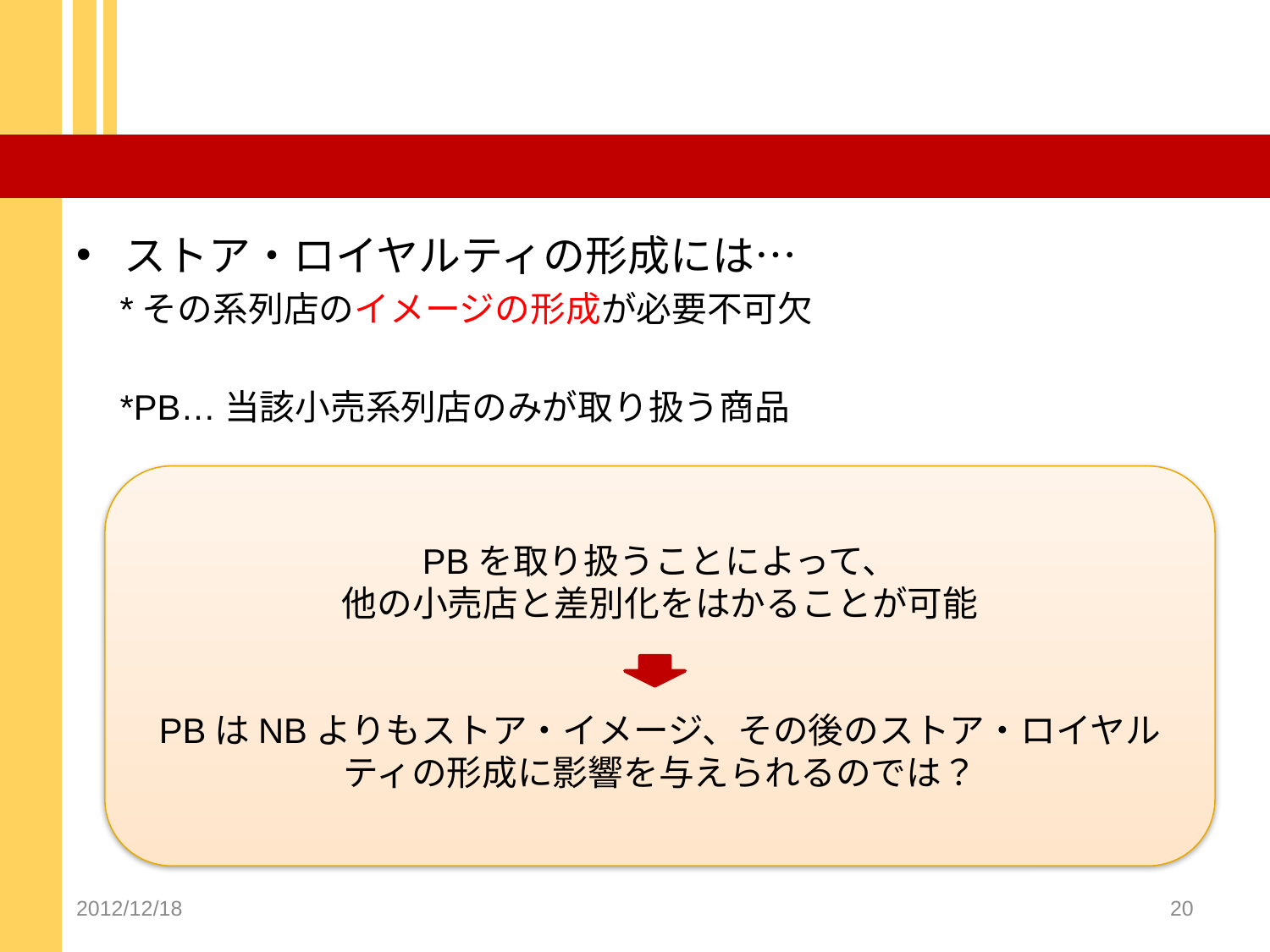

#

ストア・ロイヤルティの形成には…
　*その系列店のイメージの形成が必要不可欠

　*PB…当該小売系列店のみが取り扱う商品
PBを取り扱うことによって、
他の小売店と差別化をはかることが可能

PBはNBよりもストア・イメージ、その後のストア・ロイヤルティの形成に影響を与えられるのでは？

2012/12/18
20